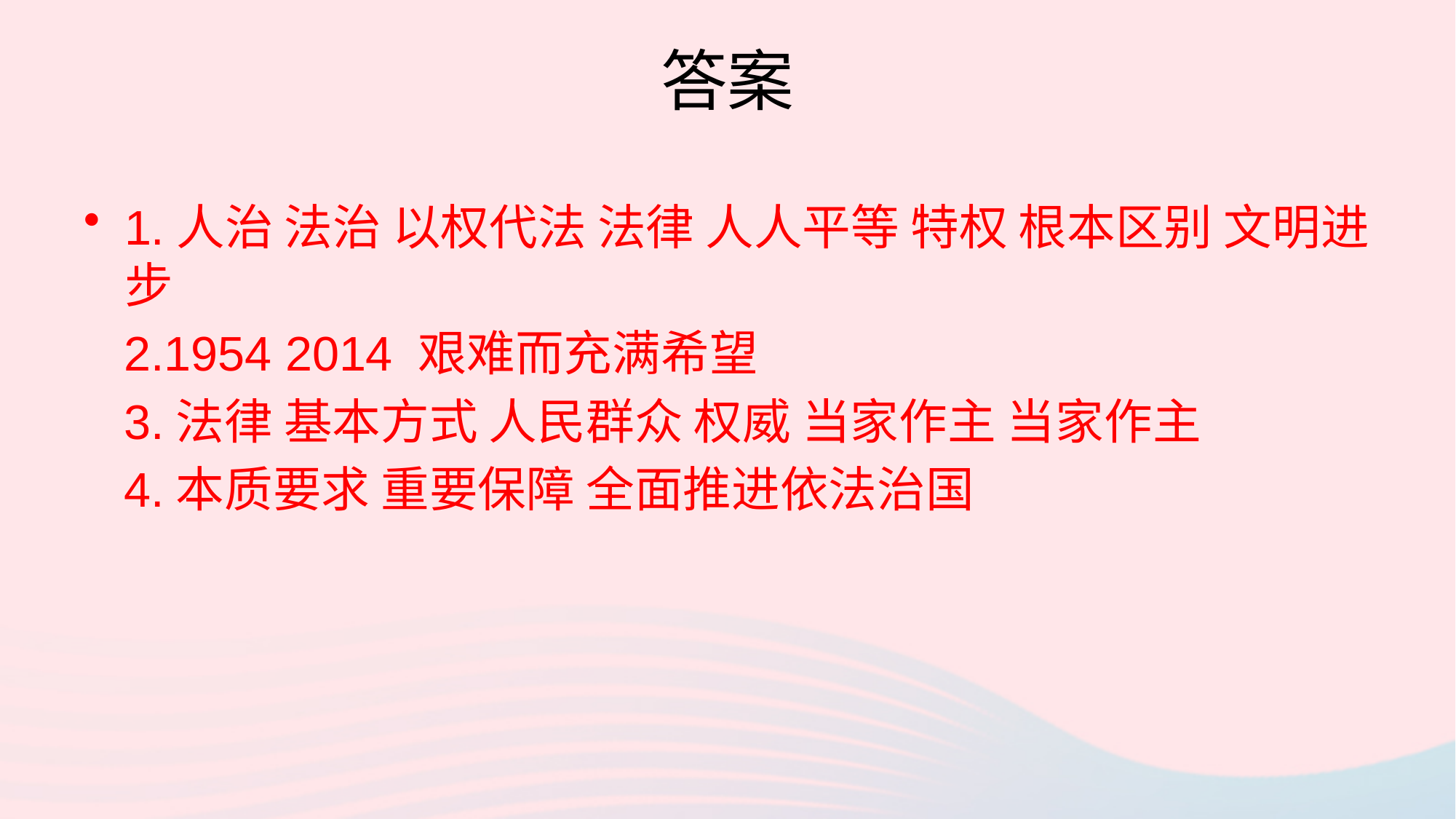

# 答案
1.人治 法治 以权代法 法律 人人平等 特权 根本区别 文明进步
   2.1954 2014 艰难而充满希望
   3.法律 基本方式 人民群众 权威 当家作主 当家作主
   4.本质要求 重要保障 全面推进依法治国